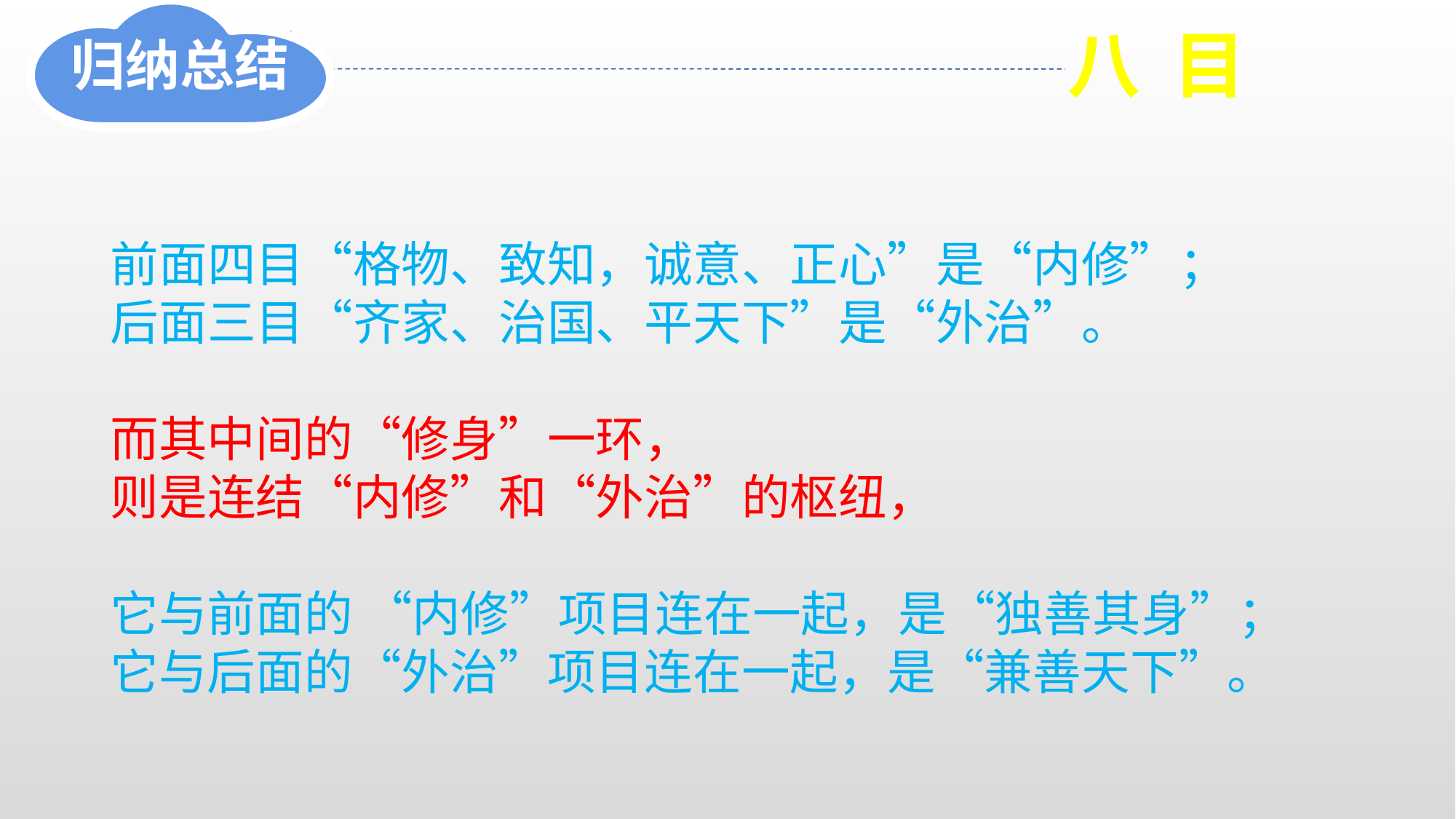

归纳总结
八  目
前面四目“格物、致知，诚意、正心”是“内修”；
后面三目“齐家、治国、平天下”是“外治”。

而其中间的“修身”一环，
则是连结“内修”和“外治”的枢纽，

它与前面的 “内修”项目连在一起，是“独善其身”；
它与后面的“外治”项目连在一起，是“兼善天下”。